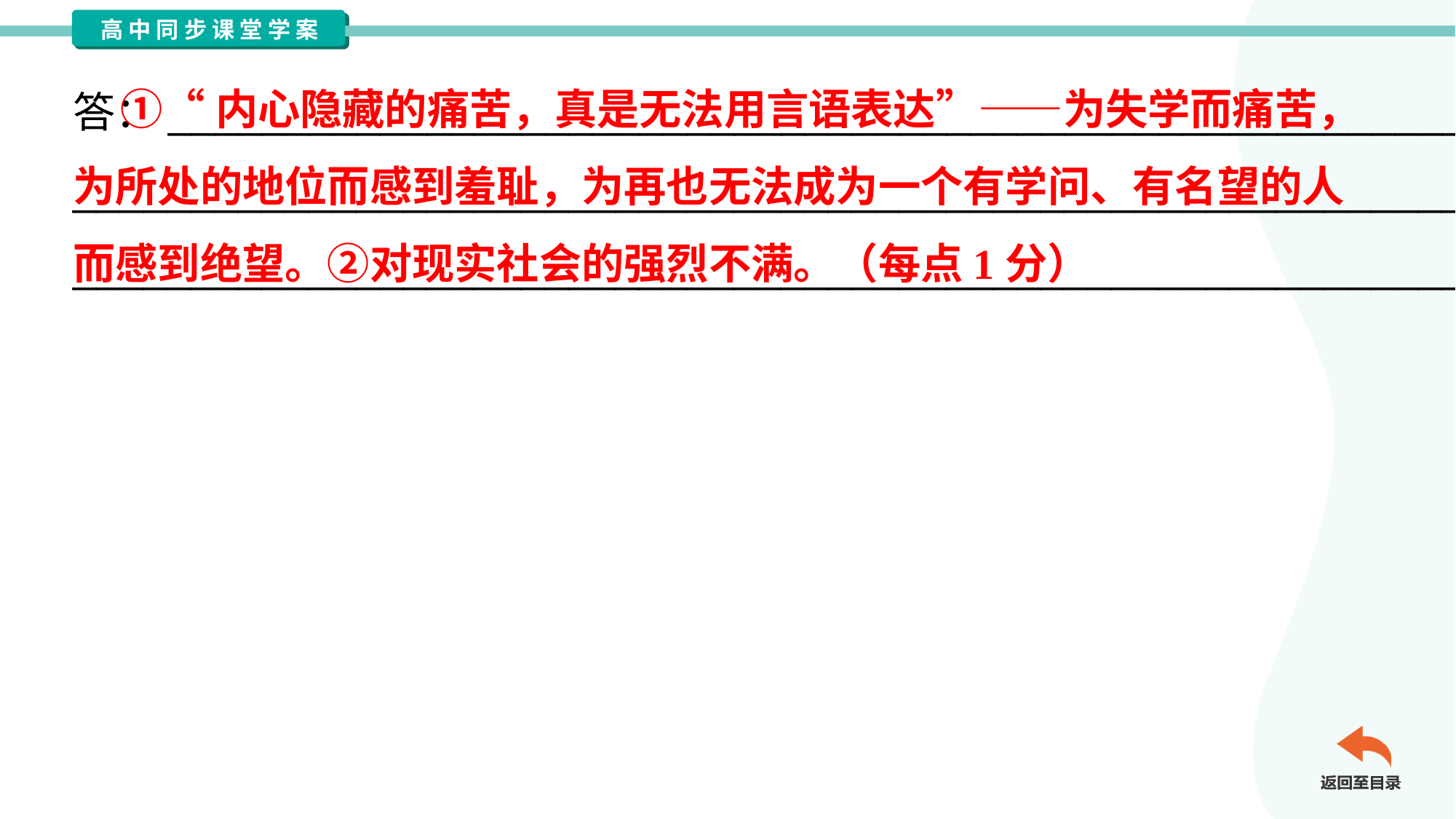

①“内心隐藏的痛苦，真是无法用言语表达”——为失学而痛苦，
为所处的地位而感到羞耻，为再也无法成为一个有学问、有名望的人
而感到绝望。②对现实社会的强烈不满。（每点1分）
答：_________________________________________________________
_____________________________________________________________
_____________________________________________________________